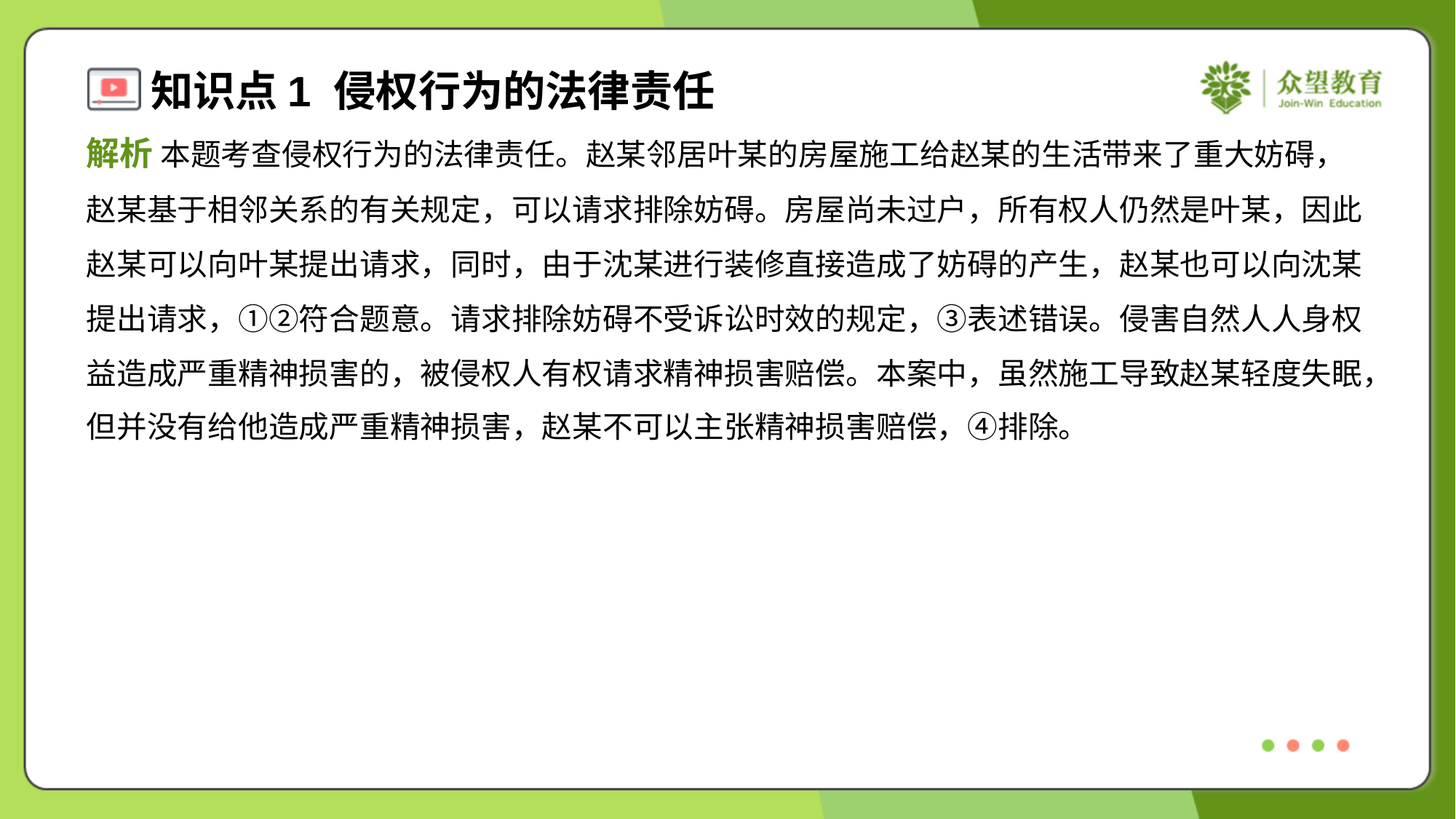

解析 本题考查侵权行为的法律责任。赵某邻居叶某的房屋施工给赵某的生活带来了重大妨碍，
赵某基于相邻关系的有关规定，可以请求排除妨碍。房屋尚未过户，所有权人仍然是叶某，因此
赵某可以向叶某提出请求，同时，由于沈某进行装修直接造成了妨碍的产生，赵某也可以向沈某
提出请求，①②符合题意。请求排除妨碍不受诉讼时效的规定，③表述错误。侵害自然人人身权
益造成严重精神损害的，被侵权人有权请求精神损害赔偿。本案中，虽然施工导致赵某轻度失眠，
但并没有给他造成严重精神损害，赵某不可以主张精神损害赔偿，④排除。